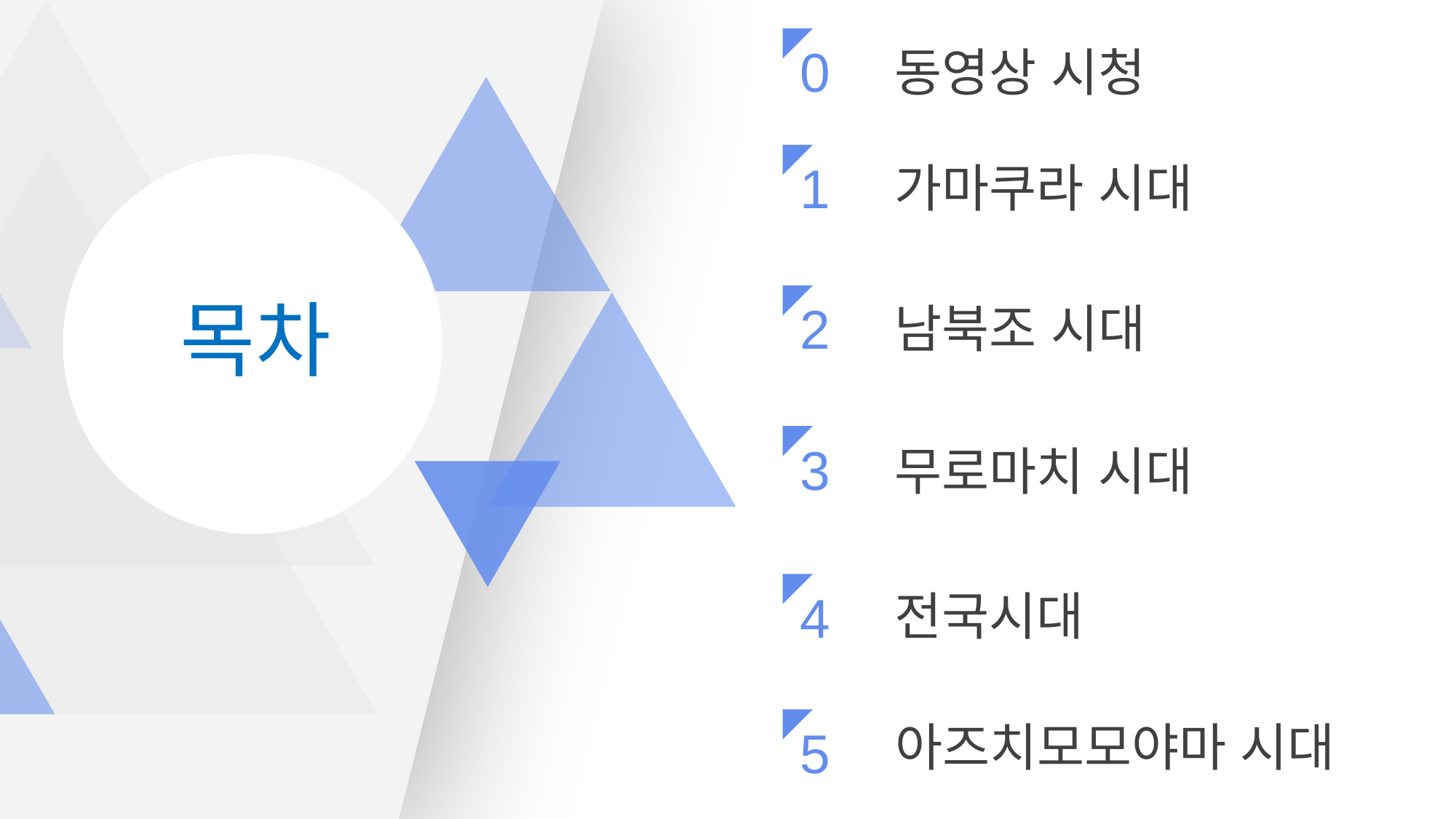

0
동영상 시청

1
가마쿠라 시대

2
남북조 시대

3
무로마치 시대

4
전국시대

아즈치모모야마 시대
5

목차